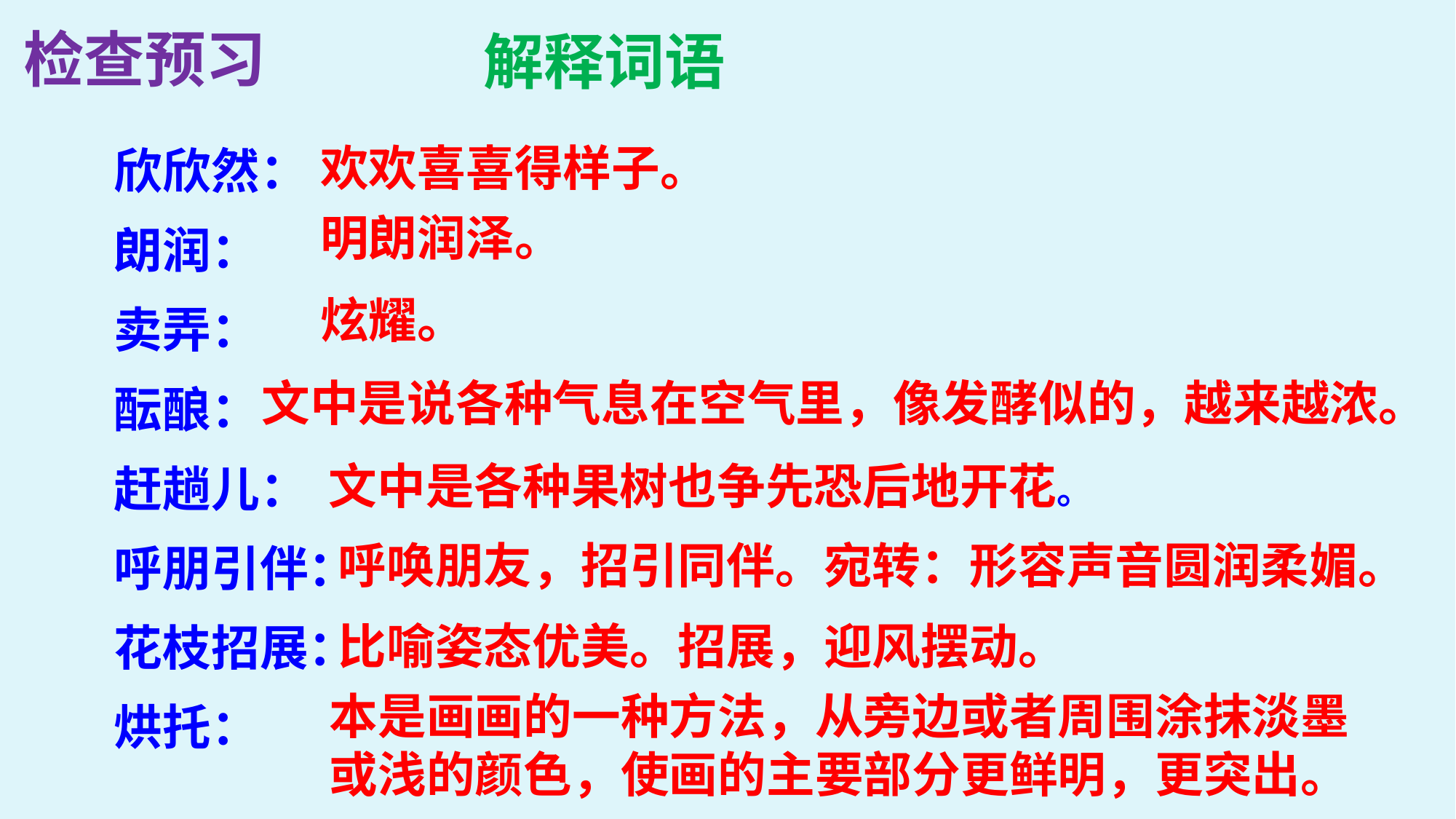

检查预习
解释词语
欣欣然：
朗润：
卖弄：
酝酿：
赶趟儿：
呼朋引伴：
花枝招展：
烘托：
欢欢喜喜得样子。
明朗润泽。
炫耀。
文中是说各种气息在空气里，像发酵似的，越来越浓。
文中是各种果树也争先恐后地开花。
呼唤朋友，招引同伴。宛转：形容声音圆润柔媚。
比喻姿态优美。招展，迎风摆动。
本是画画的一种方法，从旁边或者周围涂抹淡墨或浅的颜色，使画的主要部分更鲜明，更突出。